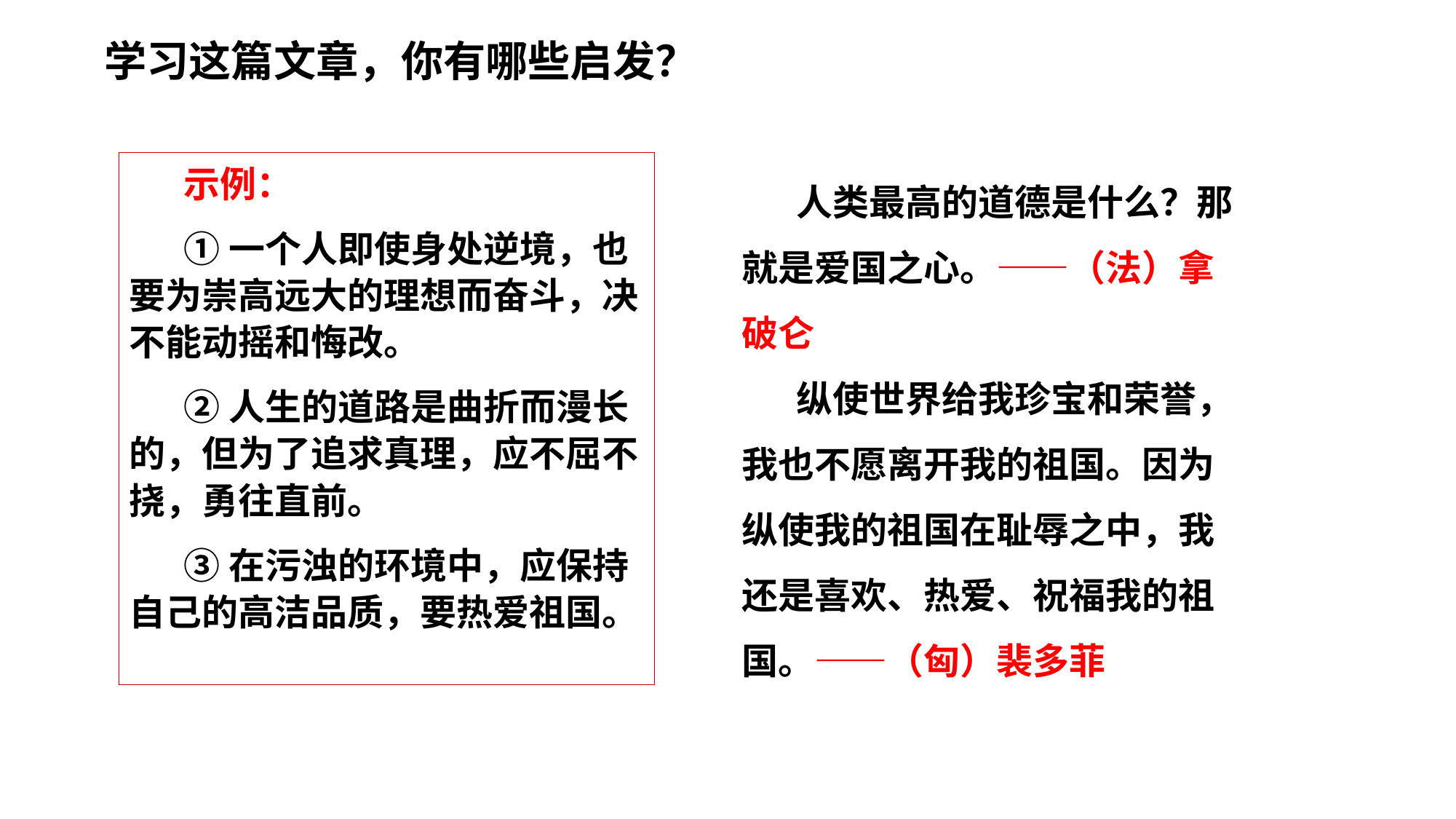

学习这篇文章，你有哪些启发？
示例：
①一个人即使身处逆境，也要为崇高远大的理想而奋斗，决不能动摇和悔改。
②人生的道路是曲折而漫长的，但为了追求真理，应不屈不挠，勇往直前。
③在污浊的环境中，应保持自己的高洁品质，要热爱祖国。
人类最高的道德是什么？那就是爱国之心。——（法）拿破仑
纵使世界给我珍宝和荣誉，我也不愿离开我的祖国。因为纵使我的祖国在耻辱之中，我还是喜欢、热爱、祝福我的祖国。——（匈）裴多菲